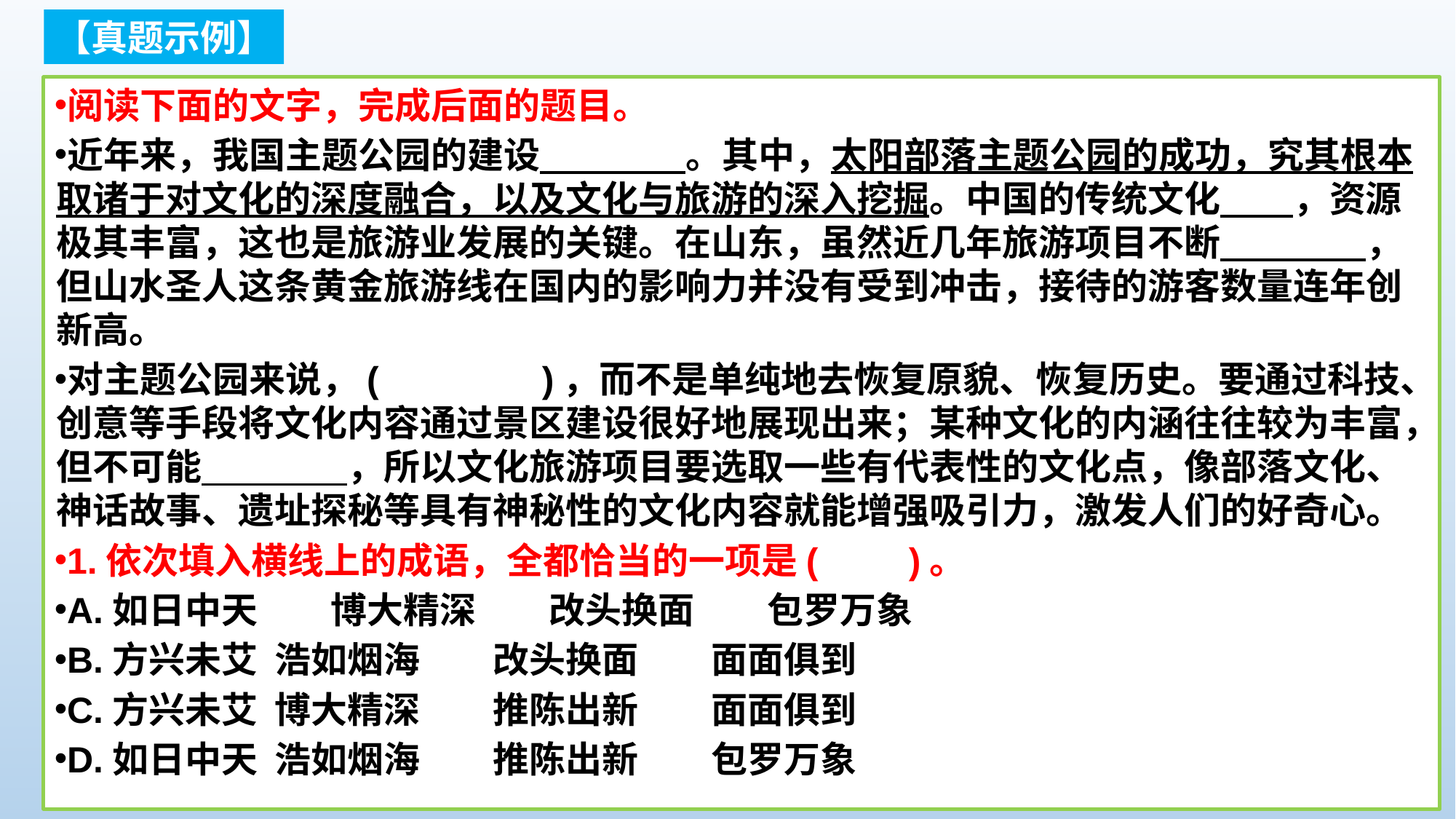

【真题示例】
阅读下面的文字，完成后面的题目。
近年来，我国主题公园的建设　　　　。其中，太阳部落主题公园的成功，究其根本取诸于对文化的深度融合，以及文化与旅游的深入挖掘。中国的传统文化　　，资源极其丰富，这也是旅游业发展的关键。在山东，虽然近几年旅游项目不断　　　　，但山水圣人这条黄金旅游线在国内的影响力并没有受到冲击，接待的游客数量连年创新高。
对主题公园来说，(　　　　)，而不是单纯地去恢复原貌、恢复历史。要通过科技、创意等手段将文化内容通过景区建设很好地展现出来；某种文化的内涵往往较为丰富，但不可能　　　　，所以文化旅游项目要选取一些有代表性的文化点，像部落文化、神话故事、遗址探秘等具有神秘性的文化内容就能增强吸引力，激发人们的好奇心。
1.依次填入横线上的成语，全都恰当的一项是(　　)。
A.如日中天　　博大精深　　改头换面　　包罗万象
B.方兴未艾	浩如烟海	改头换面	面面俱到
C.方兴未艾	博大精深	推陈出新	面面俱到
D.如日中天	浩如烟海	推陈出新	包罗万象